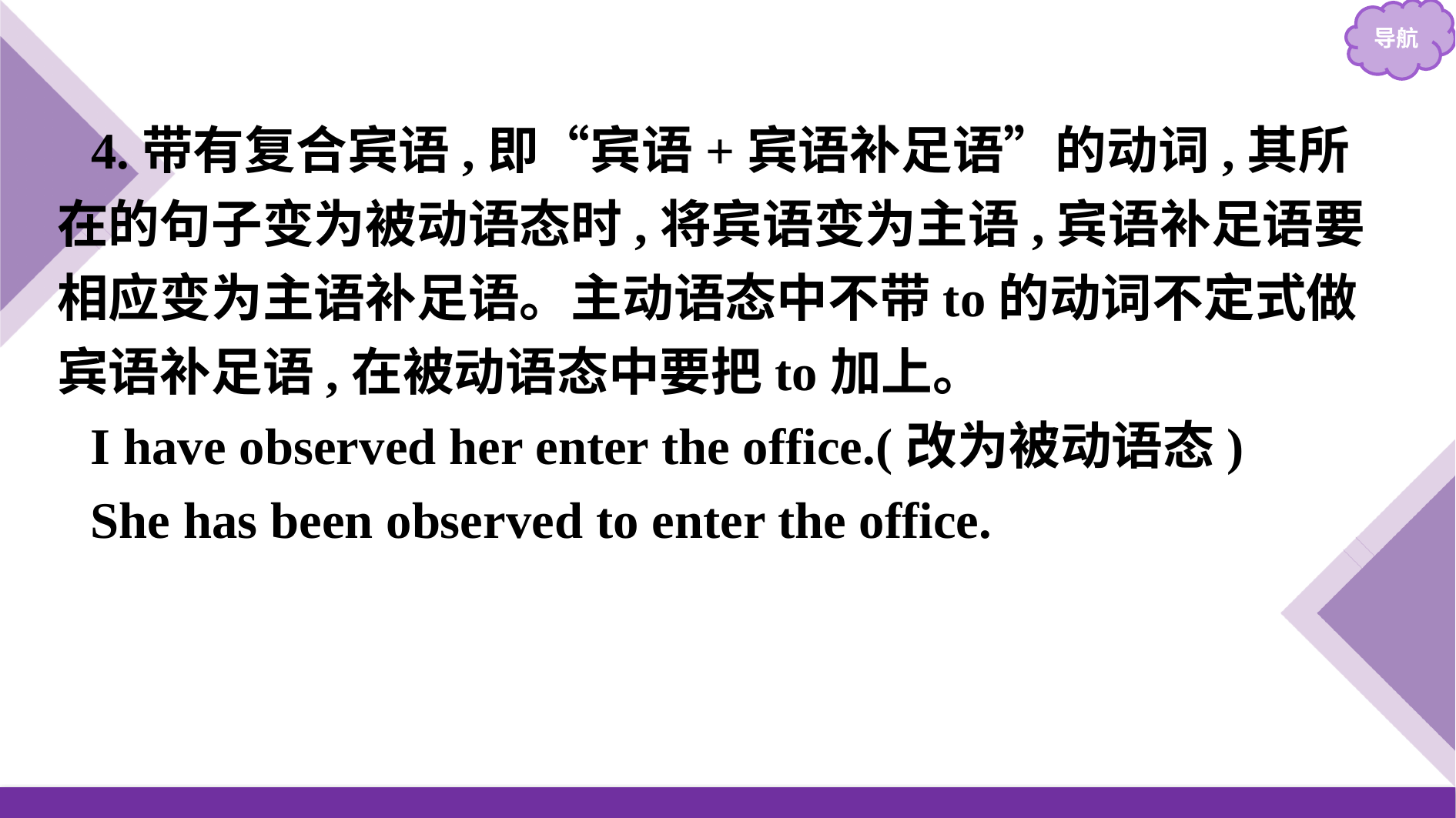

4.带有复合宾语,即“宾语+宾语补足语”的动词,其所在的句子变为被动语态时,将宾语变为主语,宾语补足语要相应变为主语补足语。主动语态中不带to的动词不定式做宾语补足语,在被动语态中要把to加上。
I have observed her enter the office.(改为被动语态)
She has been observed to enter the office.